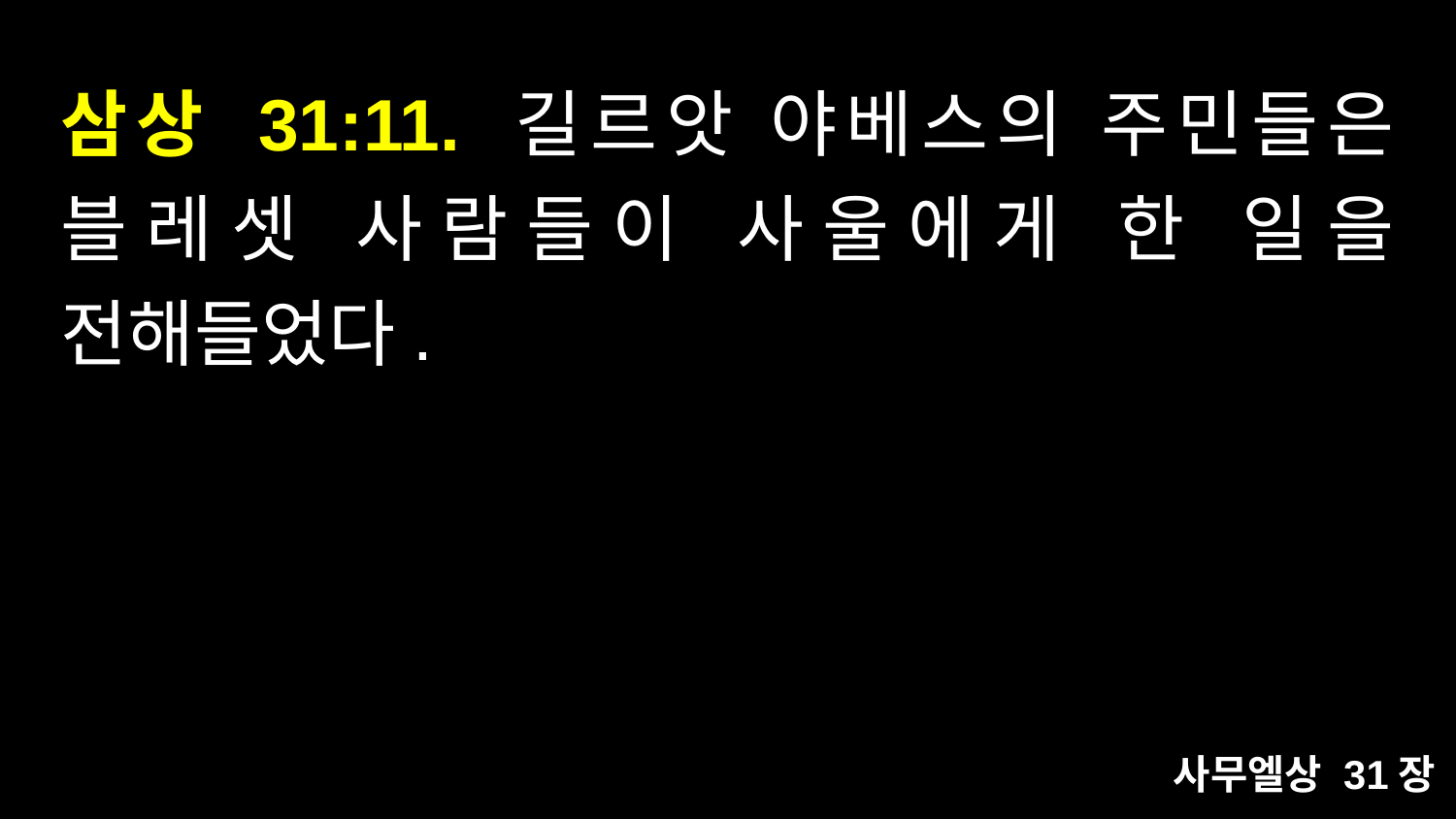

# 삼상 31:11. 길르앗 야베스의 주민들은 블레셋 사람들이 사울에게 한 일을 전해들었다.
사무엘상 31장